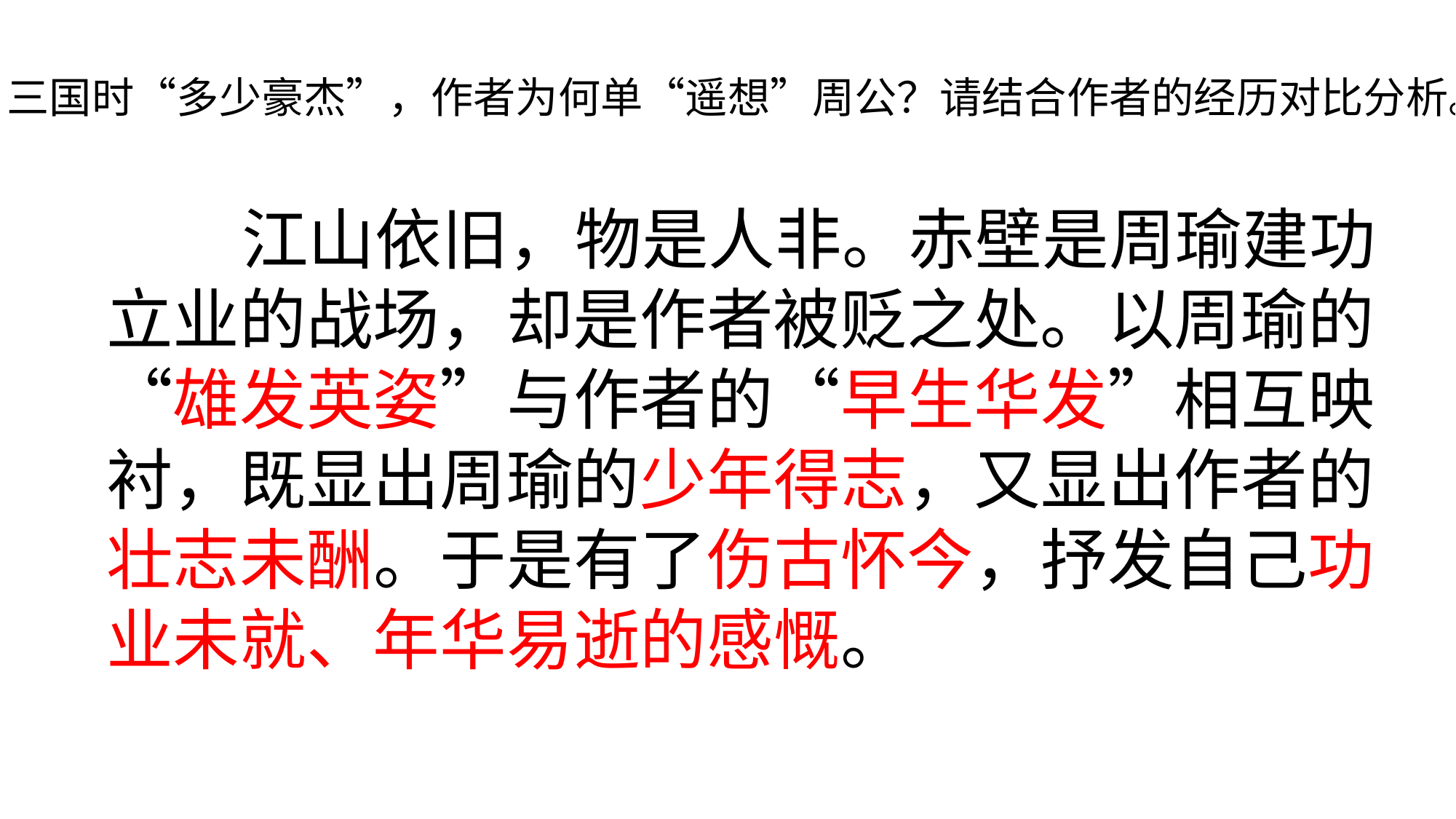

三国时“多少豪杰”，作者为何单“遥想”周公？请结合作者的经历对比分析。
        江山依旧，物是人非。赤壁是周瑜建功立业的战场，却是作者被贬之处。以周瑜的“雄发英姿”与作者的“早生华发”相互映衬，既显出周瑜的少年得志，又显出作者的壮志未酬。于是有了伤古怀今，抒发自己功业未就、年华易逝的感慨。